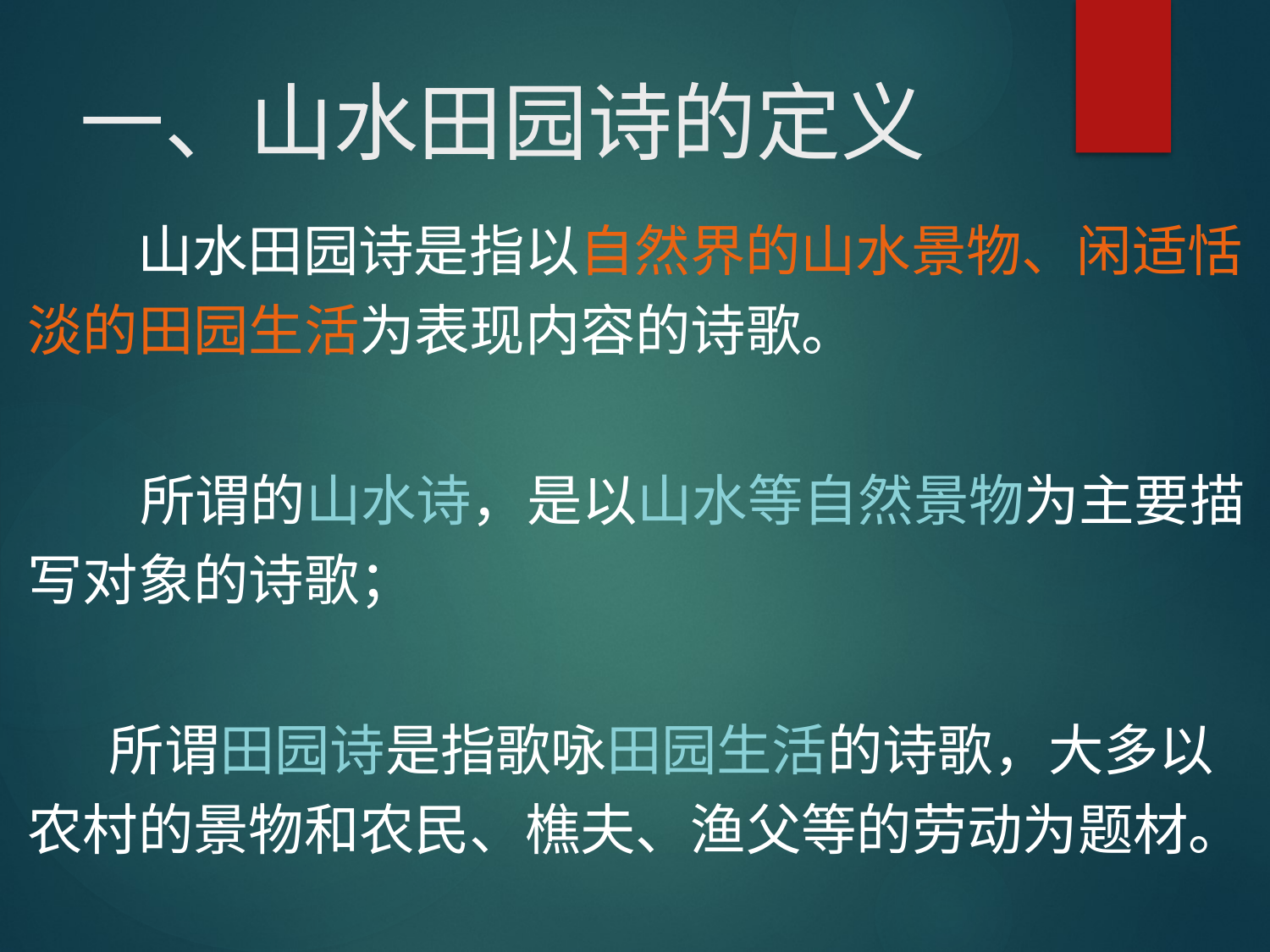

# 一、山水田园诗的定义
         山水田园诗是指以自然界的山水景物、闲适恬淡的田园生活为表现内容的诗歌。

       所谓的山水诗，是以山水等自然景物为主要描写对象的诗歌；

     所谓田园诗是指歌咏田园生活的诗歌，大多以农村的景物和农民、樵夫、渔父等的劳动为题材。